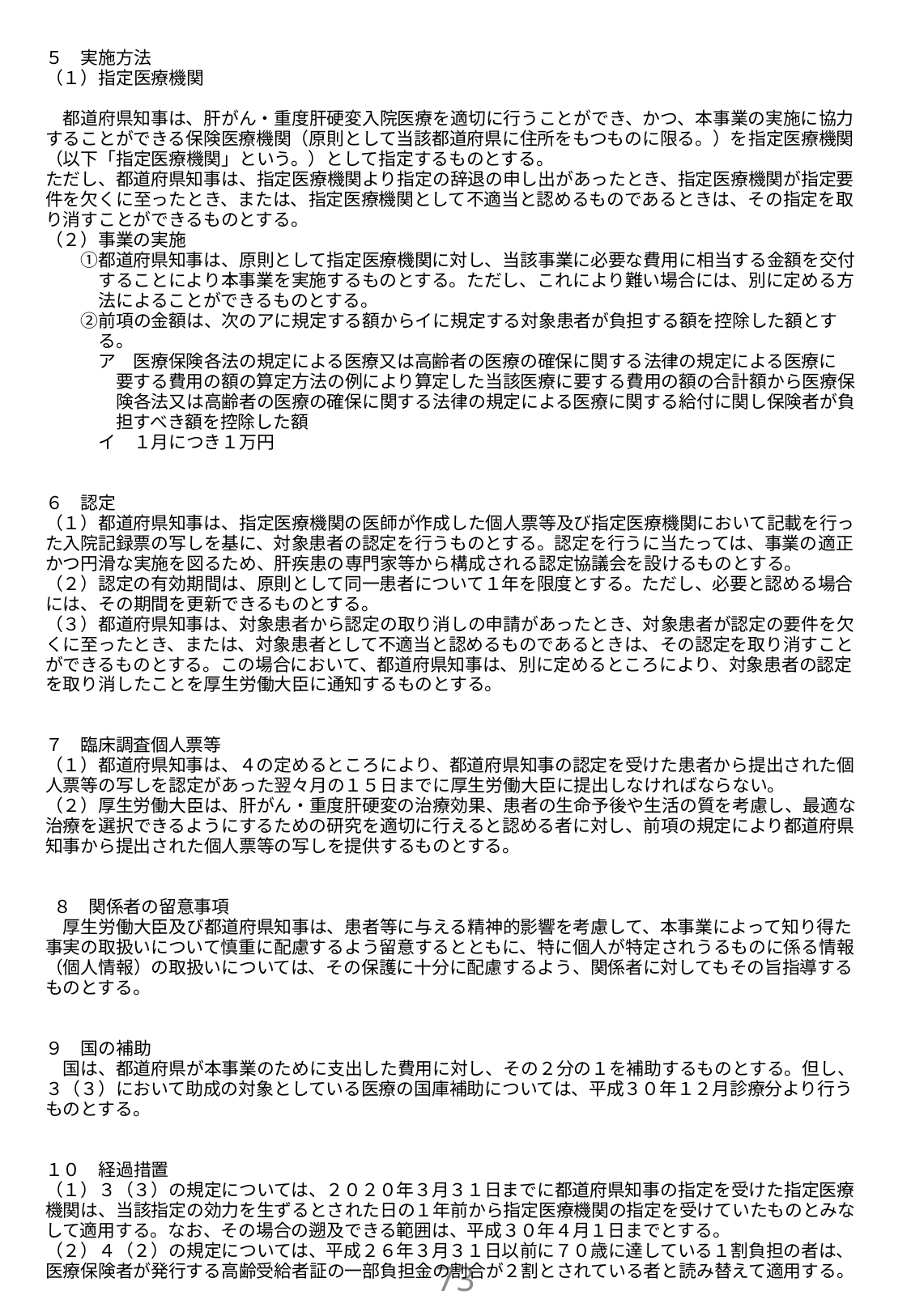

５　実施方法
（１）指定医療機関
　都道府県知事は、肝がん・重度肝硬変入院医療を適切に行うことができ、かつ、本事業の実施に協力することができる保険医療機関（原則として当該都道府県に住所をもつものに限る。）を指定医療機関（以下「指定医療機関」という。）として指定するものとする。
ただし、都道府県知事は、指定医療機関より指定の辞退の申し出があったとき、指定医療機関が指定要件を欠くに至ったとき、または、指定医療機関として不適当と認めるものであるときは、その指定を取り消すことができるものとする。
（２）事業の実施
　　①都道府県知事は、原則として指定医療機関に対し、当該事業に必要な費用に相当する金額を交付
　　　することにより本事業を実施するものとする。ただし、これにより難い場合には、別に定める方
　　　法によることができるものとする。
　　②前項の金額は、次のアに規定する額からイに規定する対象患者が負担する額を控除した額とす
　　　る。
　　　ア　医療保険各法の規定による医療又は高齢者の医療の確保に関する法律の規定による医療に
　　　　要する費用の額の算定方法の例により算定した当該医療に要する費用の額の合計額から医療保
　　　　険各法又は高齢者の医療の確保に関する法律の規定による医療に関する給付に関し保険者が負
　　　　担すべき額を控除した額
　　　イ　１月につき１万円

６　認定
（１）都道府県知事は、指定医療機関の医師が作成した個人票等及び指定医療機関において記載を行った入院記録票の写しを基に、対象患者の認定を行うものとする。認定を行うに当たっては、事業の適正かつ円滑な実施を図るため、肝疾患の専門家等から構成される認定協議会を設けるものとする。
（２）認定の有効期間は、原則として同一患者について１年を限度とする。ただし、必要と認める場合には、その期間を更新できるものとする。
（３）都道府県知事は、対象患者から認定の取り消しの申請があったとき、対象患者が認定の要件を欠くに至ったとき、または、対象患者として不適当と認めるものであるときは、その認定を取り消すことができるものとする。この場合において、都道府県知事は、別に定めるところにより、対象患者の認定を取り消したことを厚生労働大臣に通知するものとする。

７　臨床調査個人票等
（１）都道府県知事は、４の定めるところにより、都道府県知事の認定を受けた患者から提出された個人票等の写しを認定があった翌々月の１５日までに厚生労働大臣に提出しなければならない。
（２）厚生労働大臣は、肝がん・重度肝硬変の治療効果、患者の生命予後や生活の質を考慮し、最適な治療を選択できるようにするための研究を適切に行えると認める者に対し、前項の規定により都道府県知事から提出された個人票等の写しを提供するものとする。

 ８　関係者の留意事項
　厚生労働大臣及び都道府県知事は、患者等に与える精神的影響を考慮して、本事業によって知り得た事実の取扱いについて慎重に配慮するよう留意するとともに、特に個人が特定されうるものに係る情報（個人情報）の取扱いについては、その保護に十分に配慮するよう、関係者に対してもその旨指導するものとする。

９　国の補助
　国は、都道府県が本事業のために支出した費用に対し、その２分の１を補助するものとする。但し、３（３）において助成の対象としている医療の国庫補助については、平成３０年１２月診療分より行うものとする。

１０　経過措置
（１）３（３）の規定については、２０２０年３月３１日までに都道府県知事の指定を受けた指定医療機関は、当該指定の効力を生ずるとされた日の１年前から指定医療機関の指定を受けていたものとみなして適用する。なお、その場合の遡及できる範囲は、平成３０年４月１日までとする。
（２）４（２）の規定については、平成２６年３月３１日以前に７０歳に達している１割負担の者は、医療保険者が発行する高齢受給者証の一部負担金の割合が２割とされている者と読み替えて適用する。
73